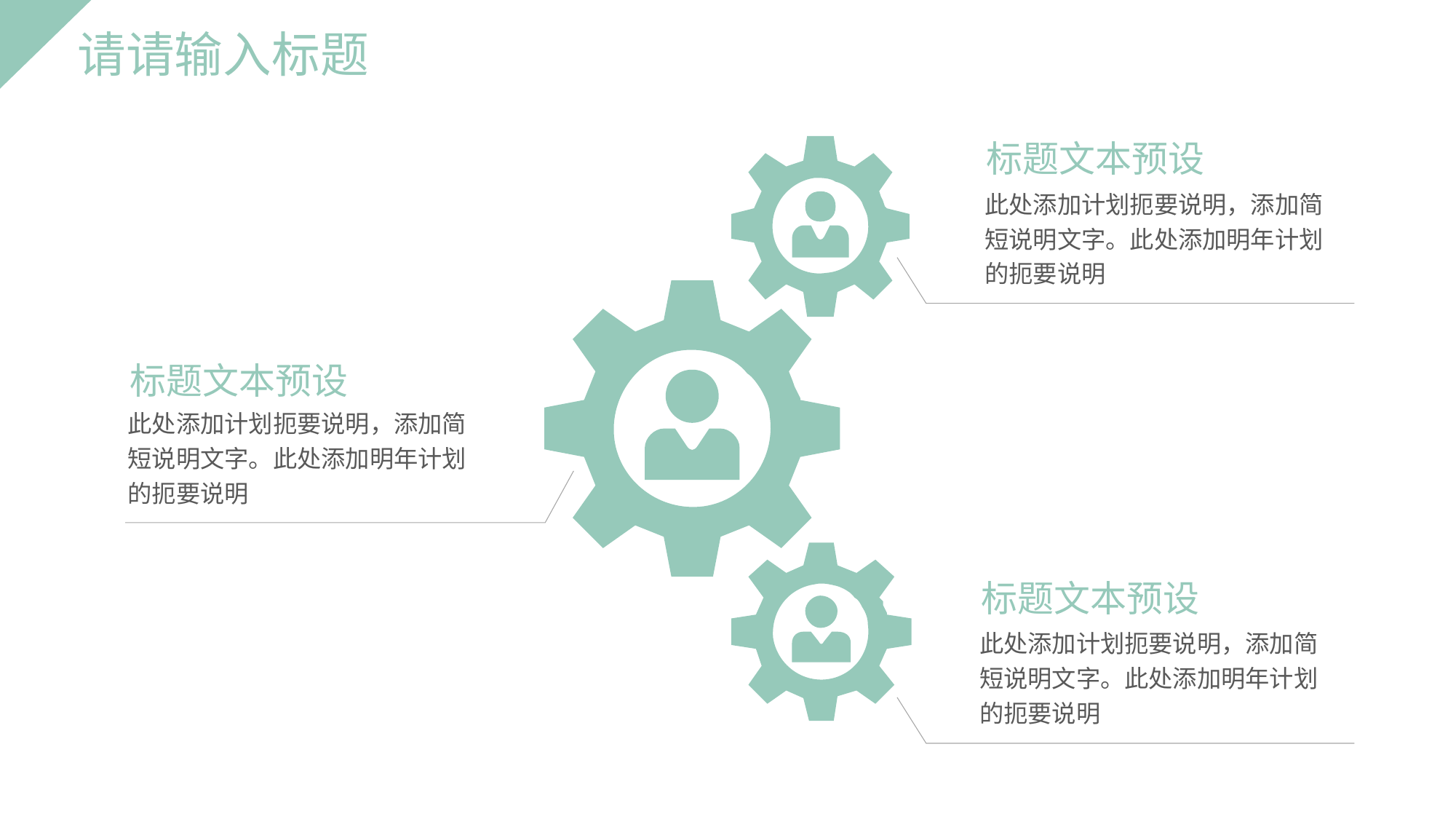

请请输入标题
标题文本预设

此处添加计划扼要说明，添加简短说明文字。此处添加明年计划的扼要说明

标题文本预设
此处添加计划扼要说明，添加简短说明文字。此处添加明年计划的扼要说明

标题文本预设
此处添加计划扼要说明，添加简短说明文字。此处添加明年计划的扼要说明